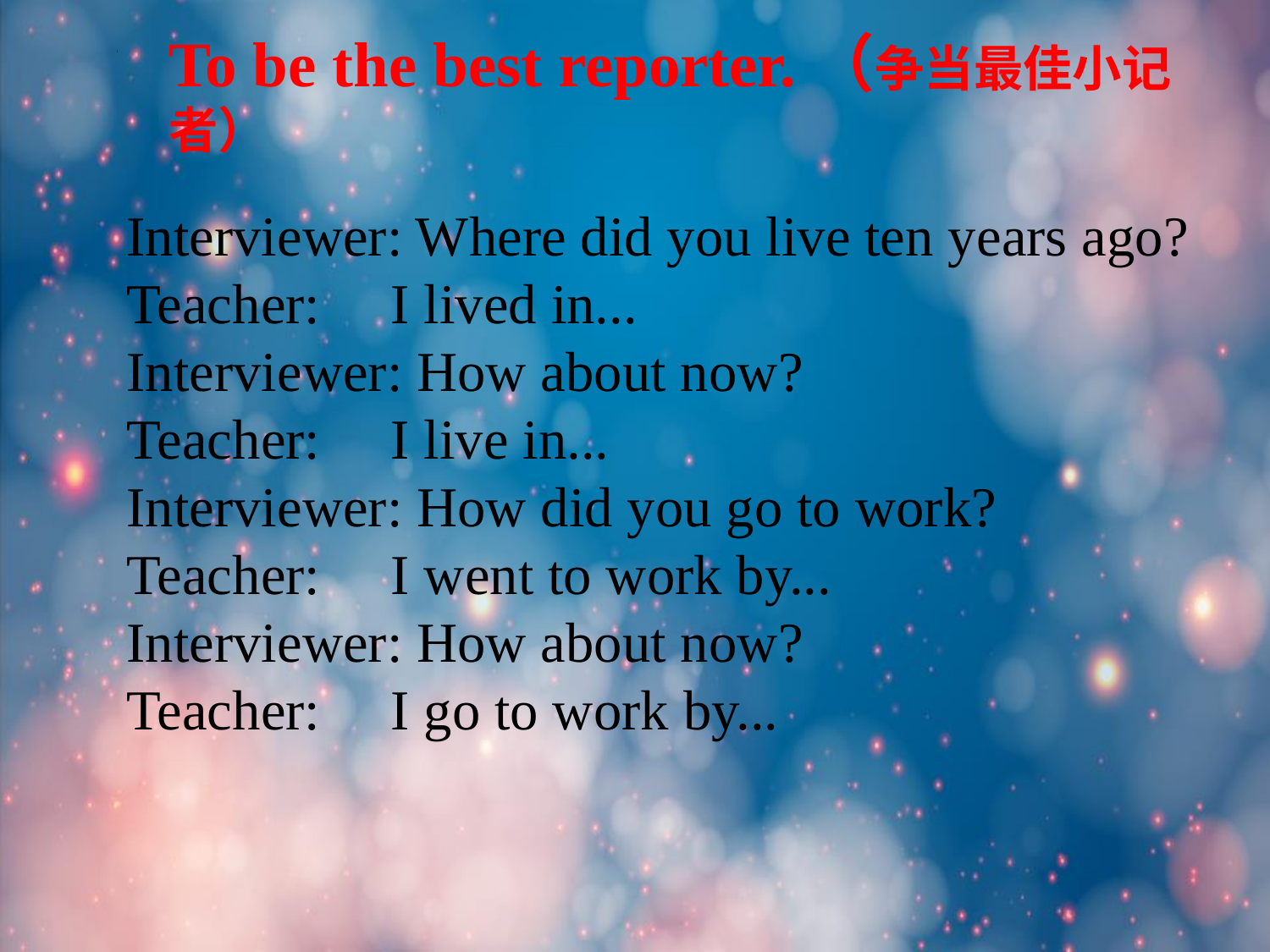

To be the best reporter.（争当最佳小记者）
Interviewer: Where did you live ten years ago?
Teacher:     I lived in...
Interviewer: How about now?
Teacher:     I live in...
Interviewer: How did you go to work?
Teacher:     I went to work by...
Interviewer: How about now?
Teacher:     I go to work by...